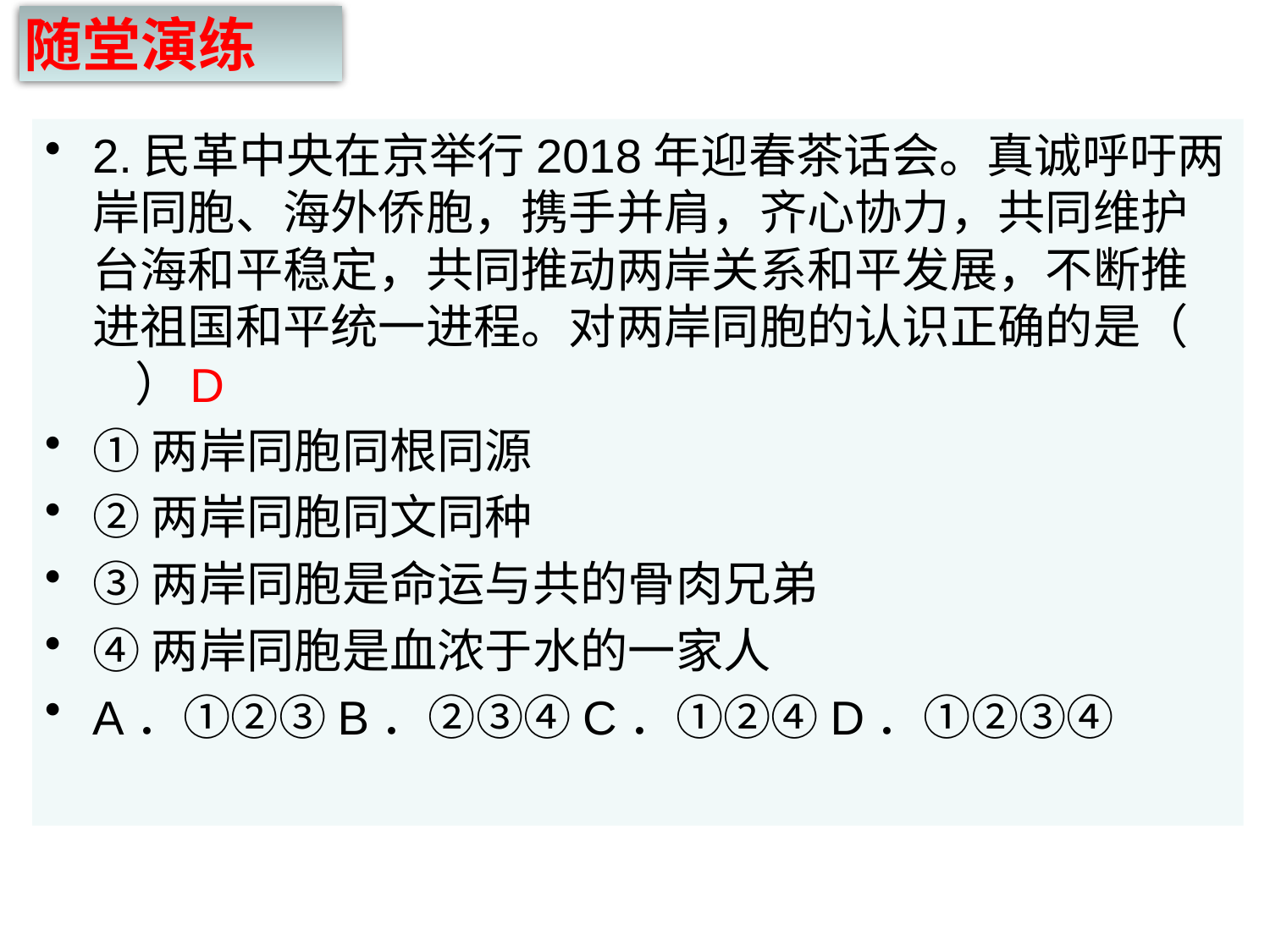

随堂演练
2.民革中央在京举行2018年迎春茶话会。真诚呼吁两岸同胞、海外侨胞，携手并肩，齐心协力，共同维护台海和平稳定，共同推动两岸关系和平发展，不断推进祖国和平统一进程。对两岸同胞的认识正确的是（         ）
①两岸同胞同根同源
②两岸同胞同文同种
③两岸同胞是命运与共的骨肉兄弟
④两岸同胞是血浓于水的一家人
A．①②③B．②③④C．①②④D．①②③④
D